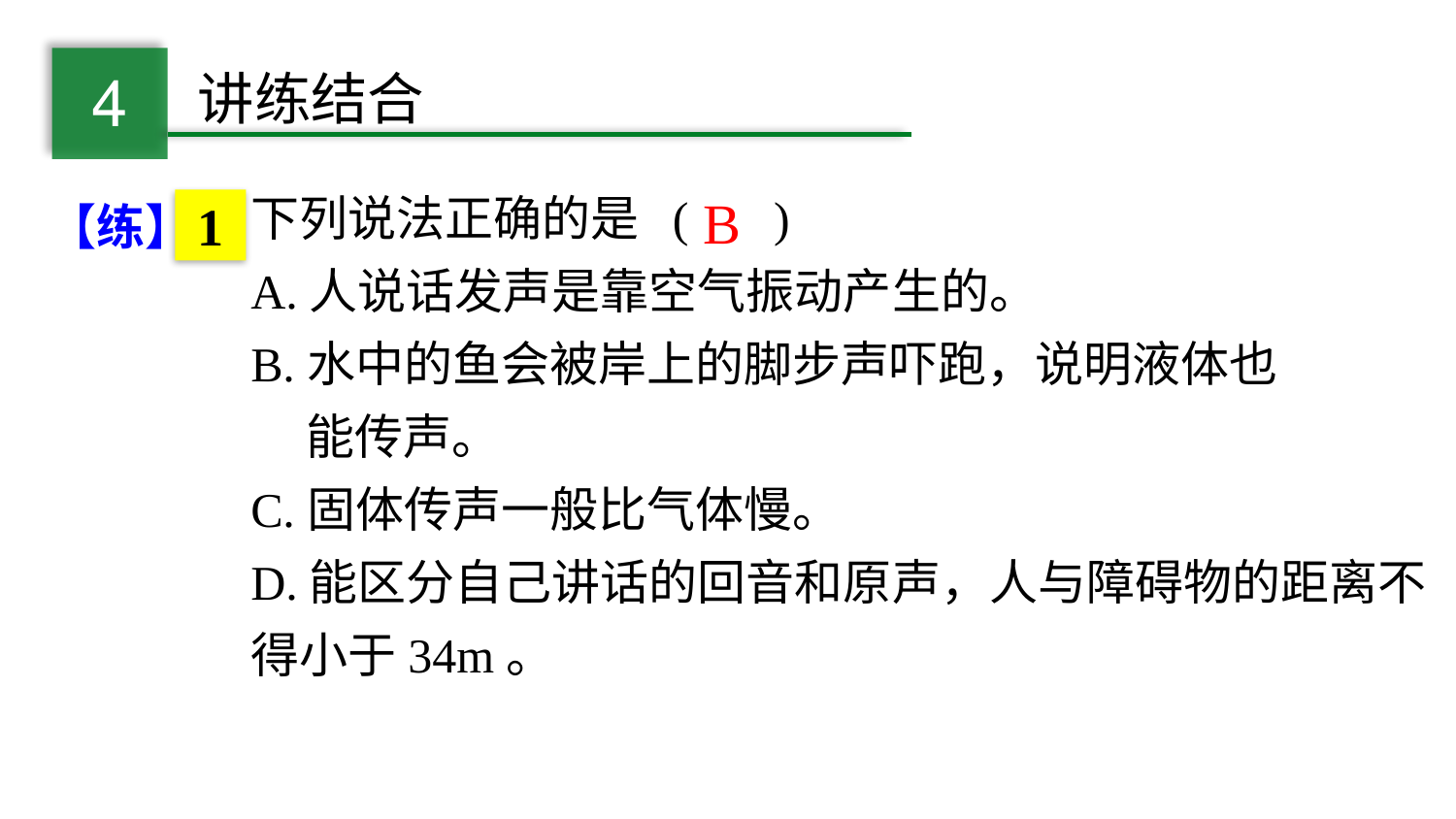

下列说法正确的是  (       )
A.人说话发声是靠空气振动产生的。
B.水中的鱼会被岸上的脚步声吓跑，说明液体也
    能传声。
C.固体传声一般比气体慢。
D.能区分自己讲话的回音和原声，人与障碍物的距离不得小于34m。
B
【练】
1